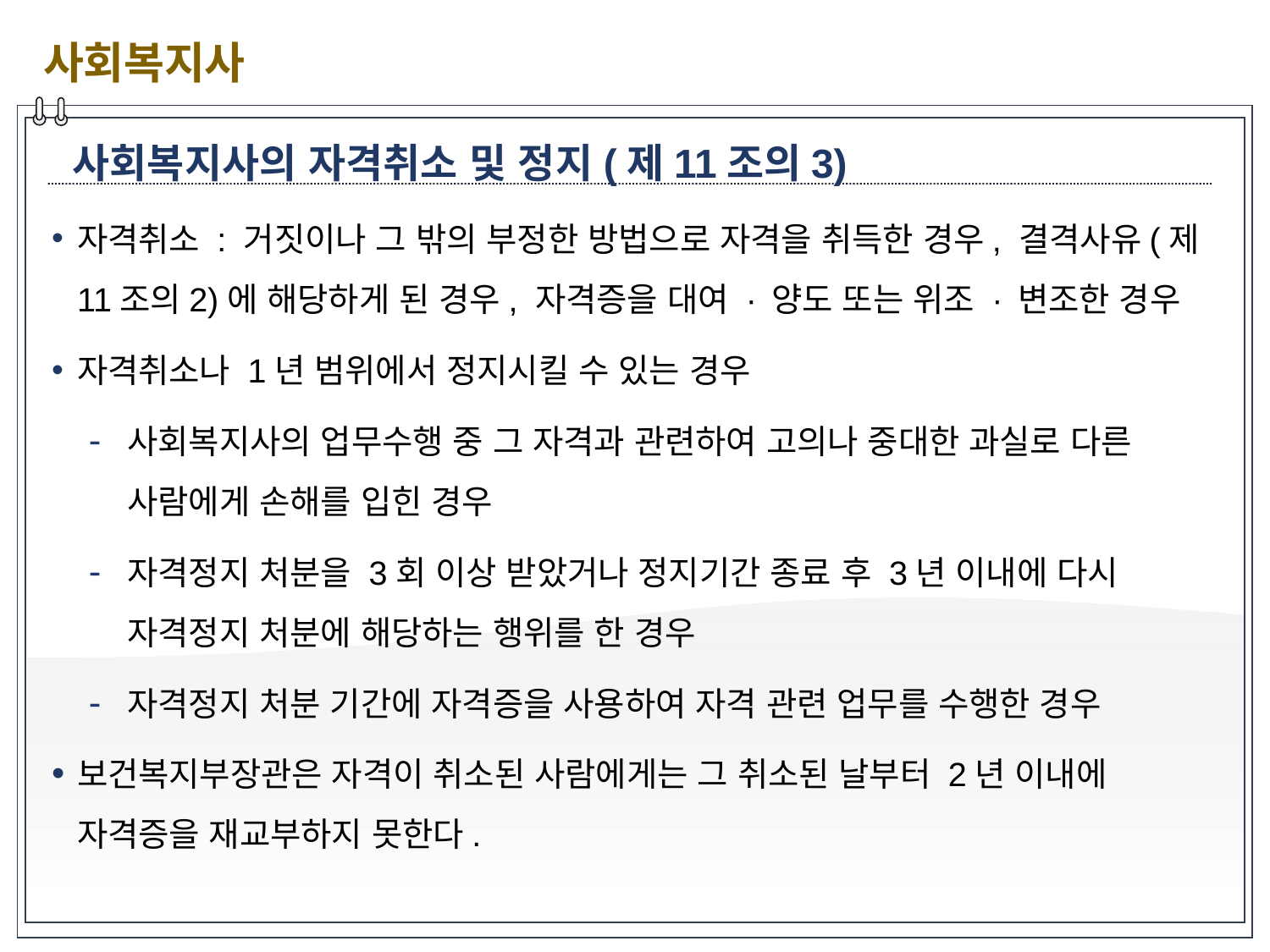

사회복지사

사회복지사의 자격취소 및 정지(제11조의3)

자격취소 : 거짓이나 그 밖의 부정한 방법으로 자격을 취득한 경우, 결격사유(제11조의2)에 해당하게 된 경우, 자격증을 대여 · 양도 또는 위조 · 변조한 경우
자격취소나 1년 범위에서 정지시킬 수 있는 경우
사회복지사의 업무수행 중 그 자격과 관련하여 고의나 중대한 과실로 다른 사람에게 손해를 입힌 경우
자격정지 처분을 3회 이상 받았거나 정지기간 종료 후 3년 이내에 다시 자격정지 처분에 해당하는 행위를 한 경우
자격정지 처분 기간에 자격증을 사용하여 자격 관련 업무를 수행한 경우
보건복지부장관은 자격이 취소된 사람에게는 그 취소된 날부터 2년 이내에 자격증을 재교부하지 못한다.